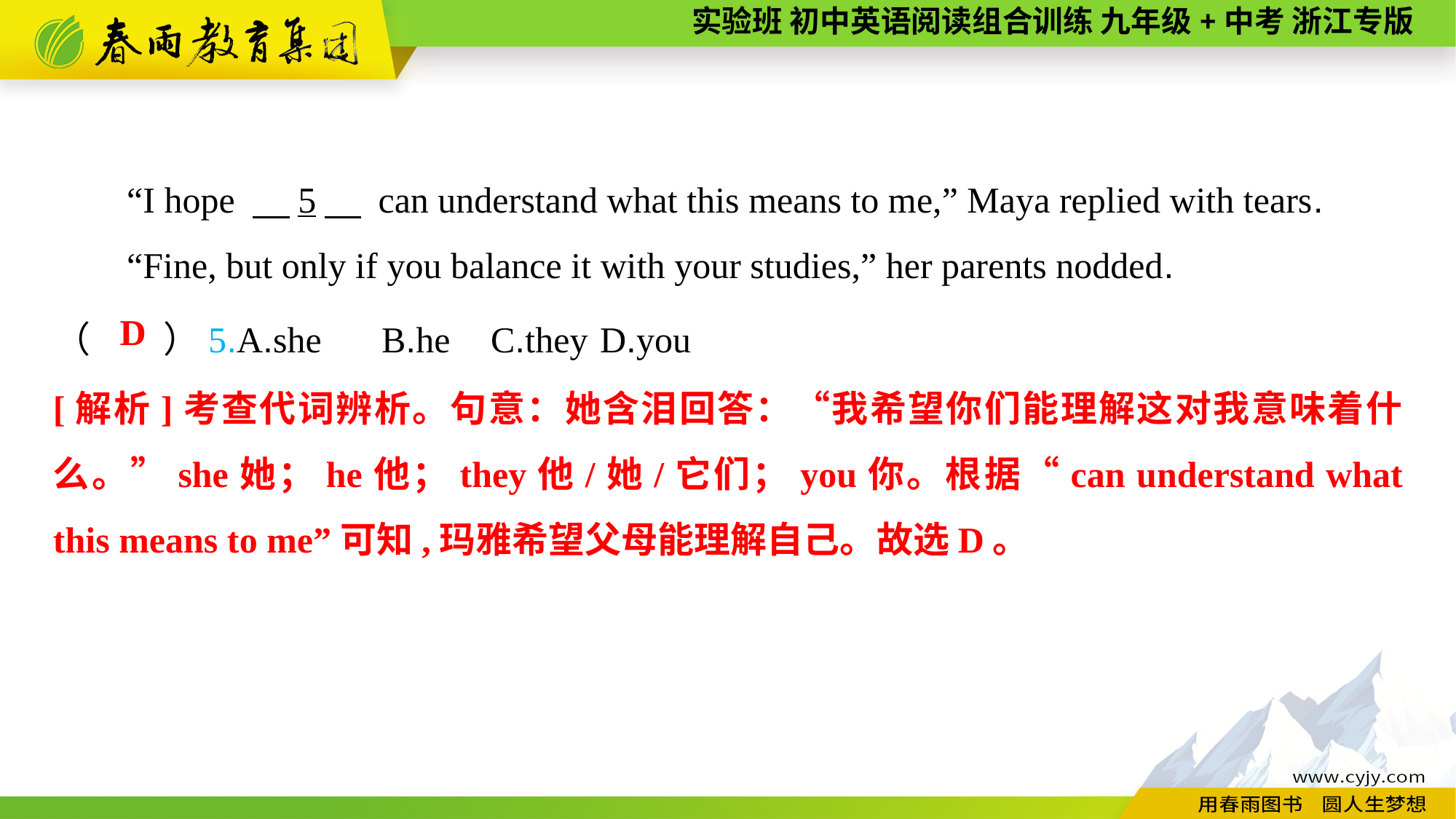

“I hope 　5　 can understand what this means to me,” Maya replied with tears.
“Fine, but only if you balance it with your studies,” her parents nodded.
（　　）5.A.she	B.he	C.they	D.you
D
[解析]考查代词辨析。句意：她含泪回答：“我希望你们能理解这对我意味着什么。”she她；he他；they他/她/它们；you你。根据“can understand what this means to me”可知,玛雅希望父母能理解自己。故选D。